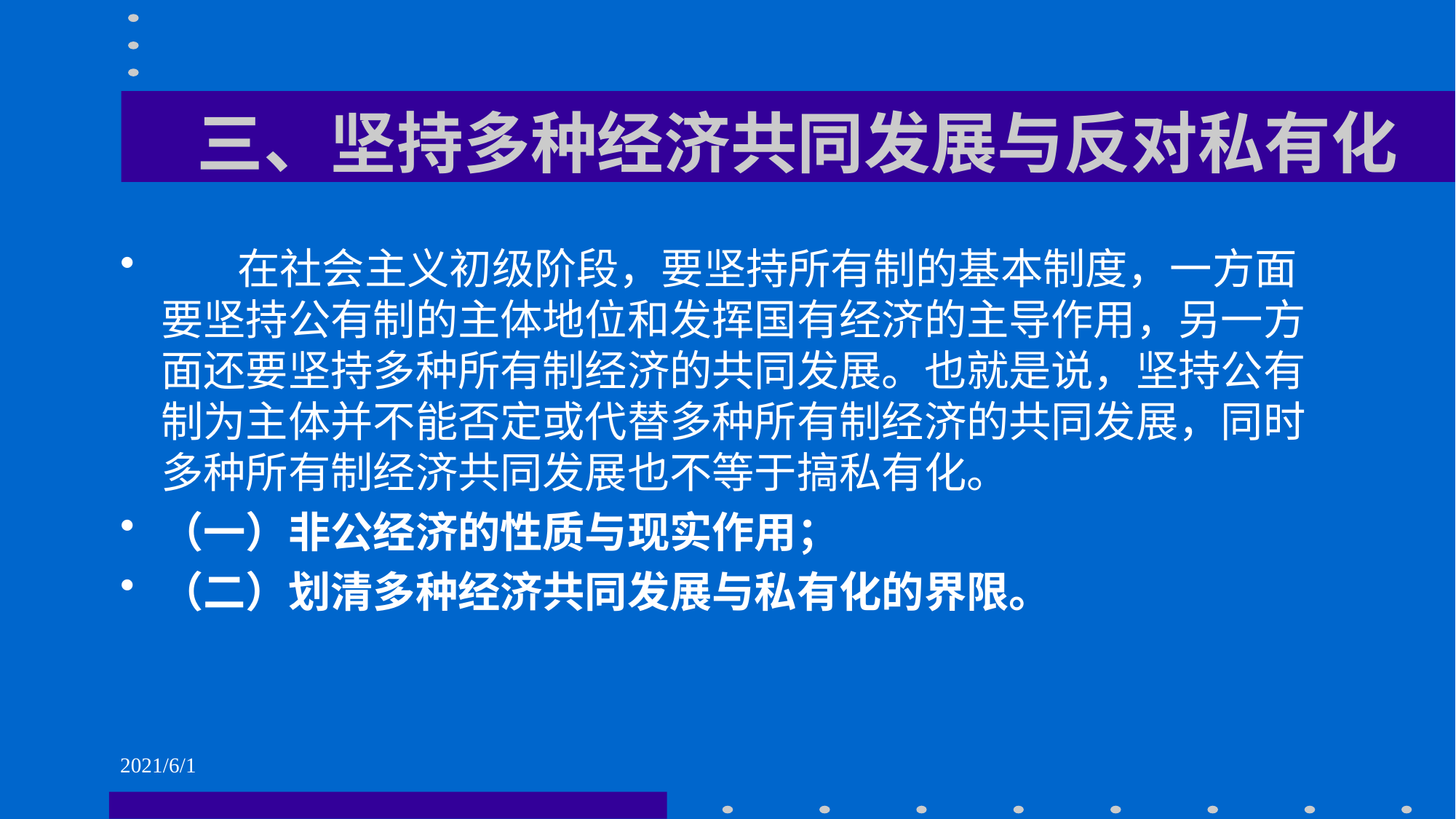

# 三、坚持多种经济共同发展与反对私有化
       在社会主义初级阶段，要坚持所有制的基本制度，一方面要坚持公有制的主体地位和发挥国有经济的主导作用，另一方面还要坚持多种所有制经济的共同发展。也就是说，坚持公有制为主体并不能否定或代替多种所有制经济的共同发展，同时多种所有制经济共同发展也不等于搞私有化。
（一）非公经济的性质与现实作用；
（二）划清多种经济共同发展与私有化的界限。

2021/6/1